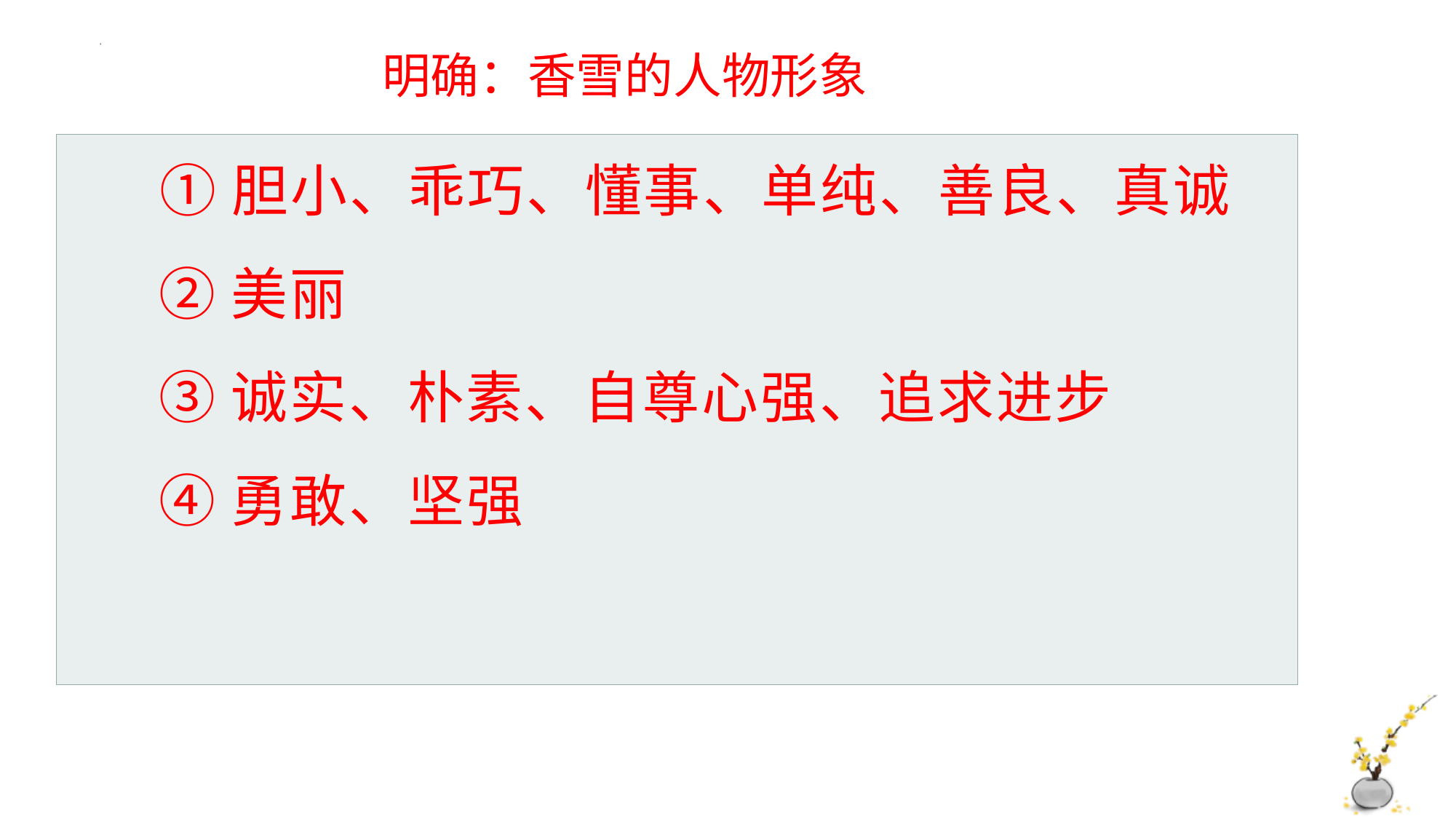

明确：香雪的人物形象
        ①胆小、乖巧、懂事、单纯、善良、真诚
      ②美丽
      ③诚实、朴素、自尊心强、追求进步
      ④勇敢、坚强